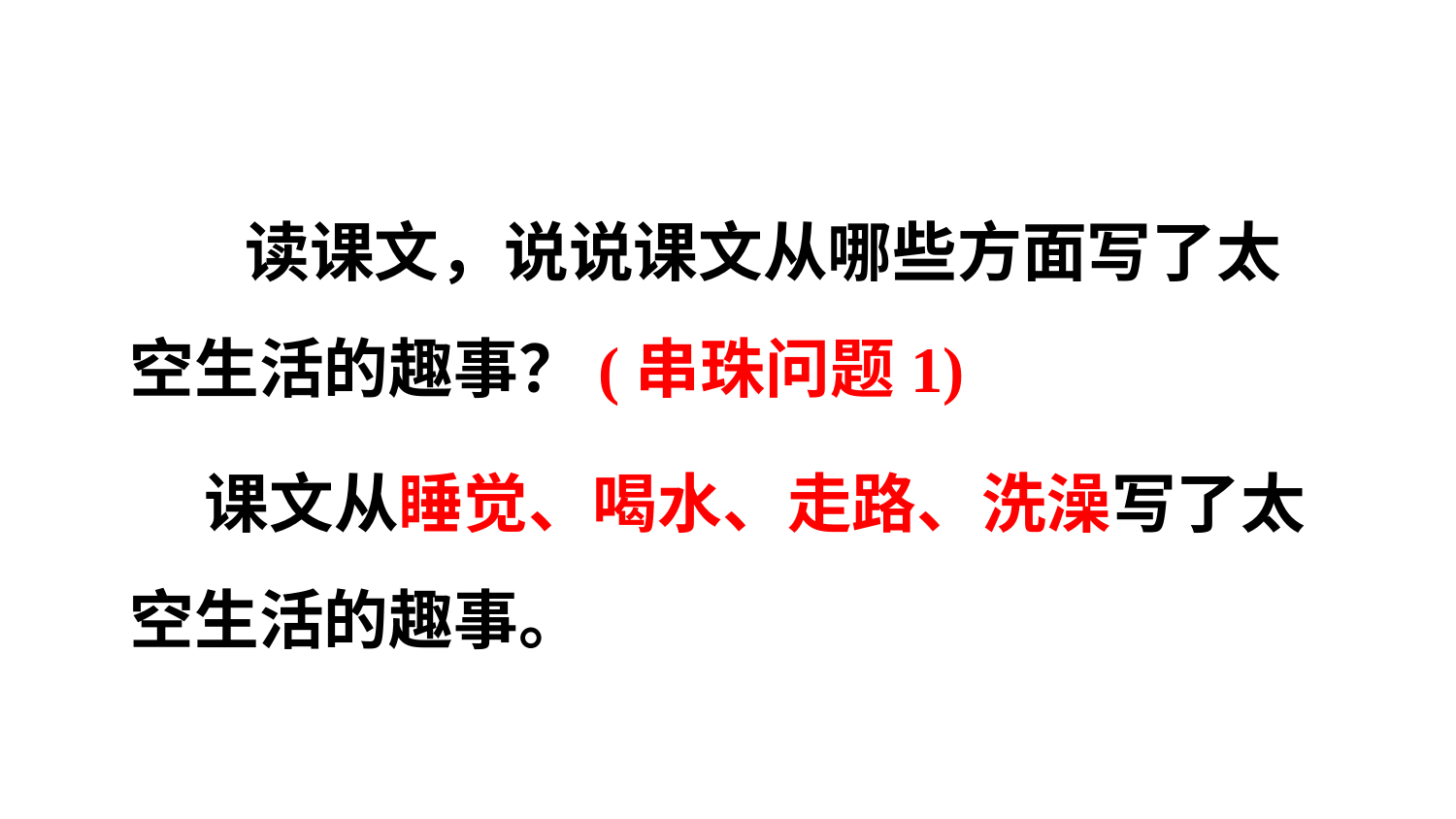

读课文，说说课文从哪些方面写了太空生活的趣事？(串珠问题1)
    课文从睡觉、喝水、走路、洗澡写了太空生活的趣事。